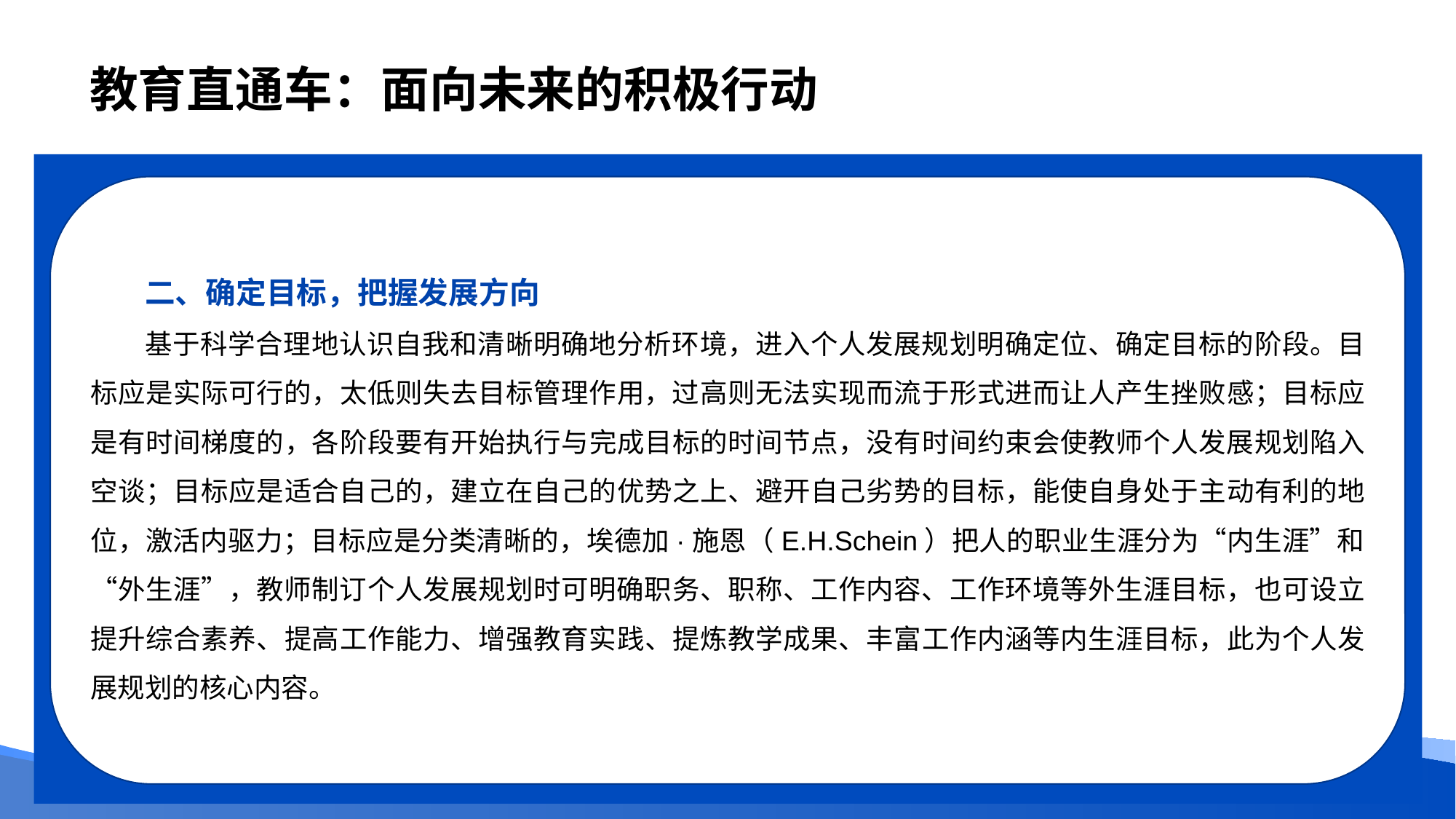

# 教育直通车：面向未来的积极行动

二、确定目标，把握发展方向
基于科学合理地认识自我和清晰明确地分析环境，进入个人发展规划明确定位、确定目标的阶段。目标应是实际可行的，太低则失去目标管理作用，过高则无法实现而流于形式进而让人产生挫败感；目标应是有时间梯度的，各阶段要有开始执行与完成目标的时间节点，没有时间约束会使教师个人发展规划陷入空谈；目标应是适合自己的，建立在自己的优势之上、避开自己劣势的目标，能使自身处于主动有利的地位，激活内驱力；目标应是分类清晰的，埃德加·施恩（E.H.Schein）把人的职业生涯分为“内生涯”和“外生涯”，教师制订个人发展规划时可明确职务、职称、工作内容、工作环境等外生涯目标，也可设立提升综合素养、提高工作能力、增强教育实践、提炼教学成果、丰富工作内涵等内生涯目标，此为个人发展规划的核心内容。